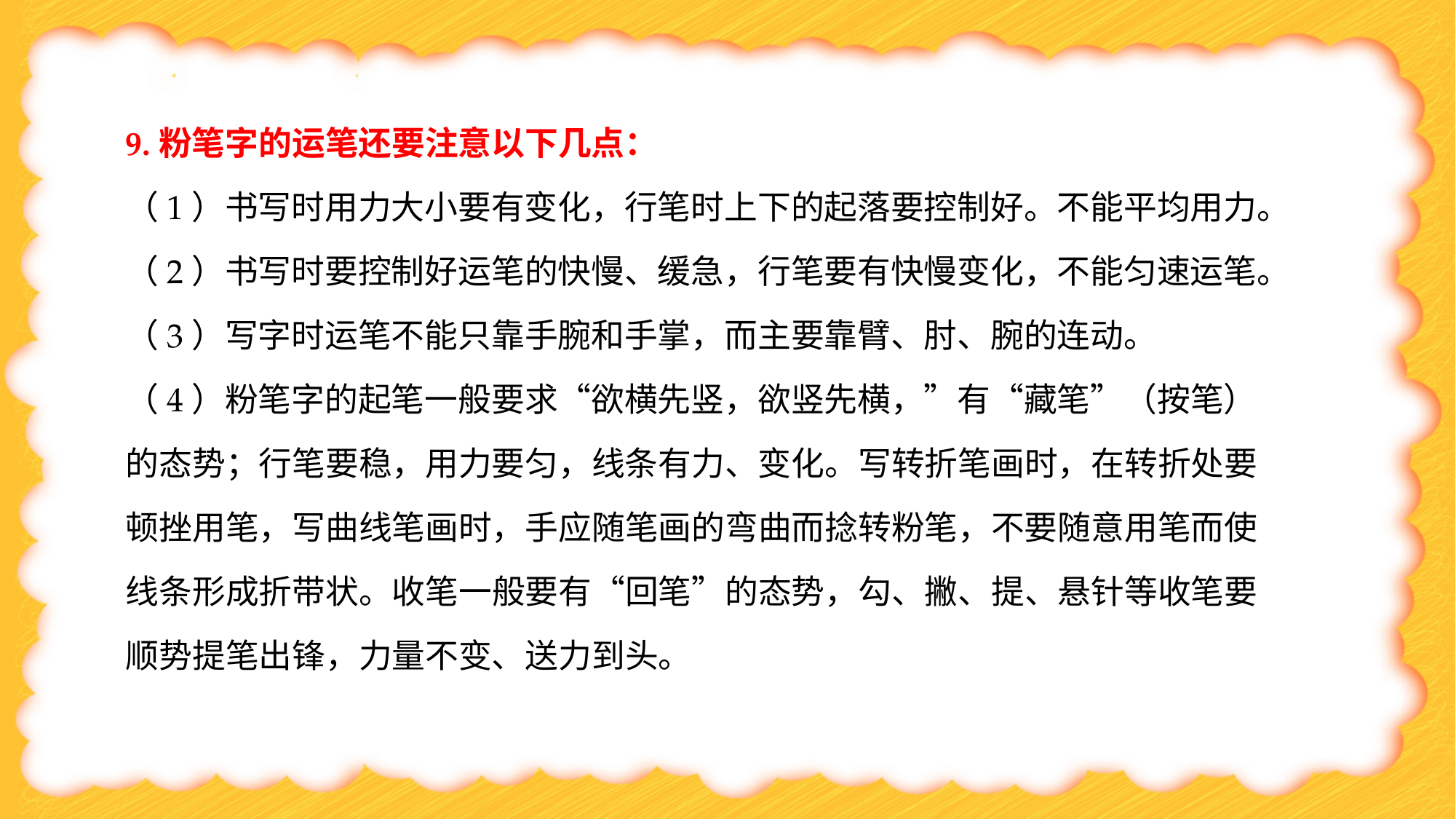

9.粉笔字的运笔还要注意以下几点：
（1）书写时用力大小要有变化，行笔时上下的起落要控制好。不能平均用力。
（2）书写时要控制好运笔的快慢、缓急，行笔要有快慢变化，不能匀速运笔。
（3）写字时运笔不能只靠手腕和手掌，而主要靠臂、肘、腕的连动。
（4）粉笔字的起笔一般要求“欲横先竖，欲竖先横，”有“藏笔”（按笔）的态势；行笔要稳，用力要匀，线条有力、变化。写转折笔画时，在转折处要顿挫用笔，写曲线笔画时，手应随笔画的弯曲而捻转粉笔，不要随意用笔而使线条形成折带状。收笔一般要有“回笔”的态势，勾、撇、提、悬针等收笔要顺势提笔出锋，力量不变、送力到头。